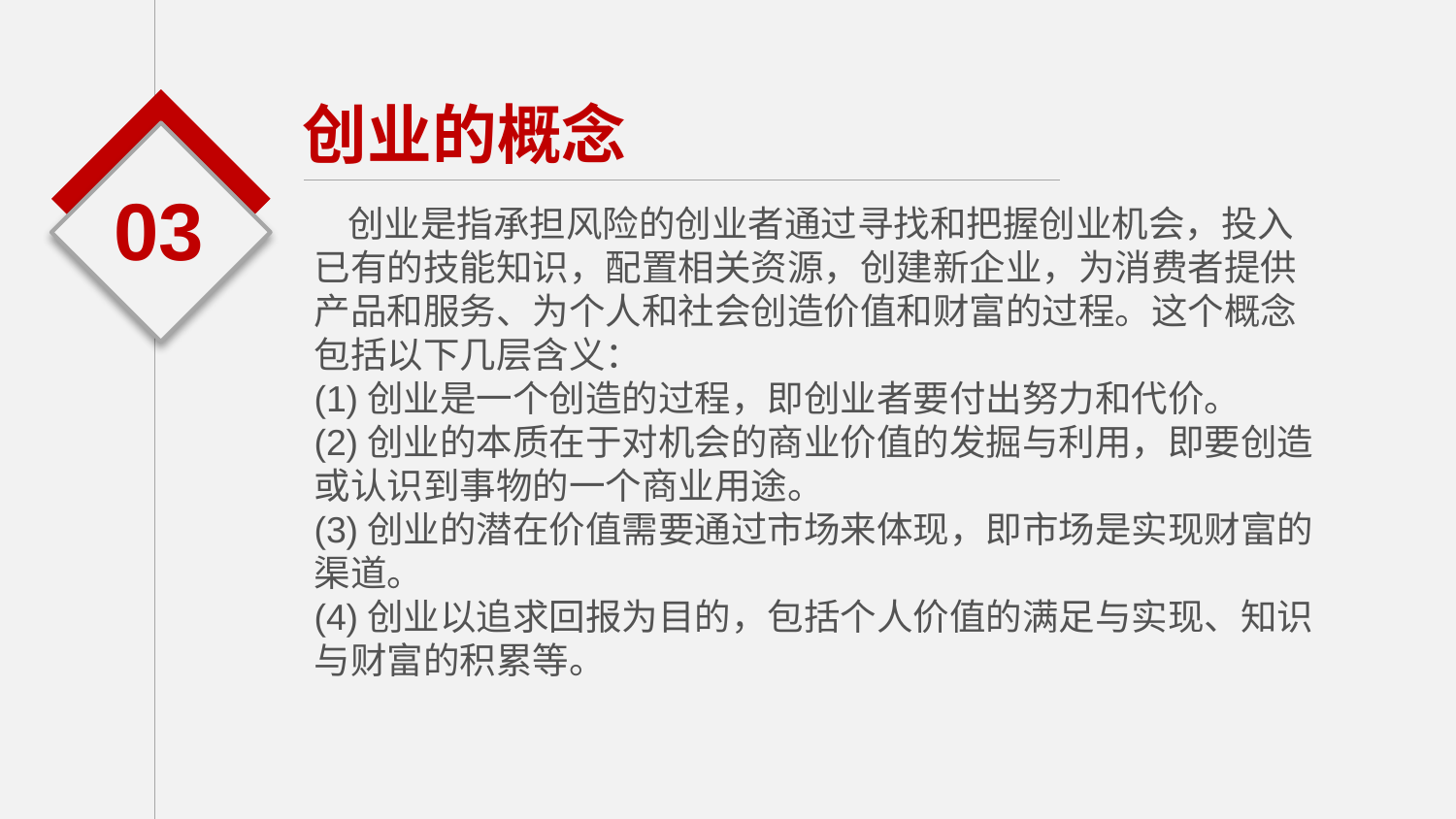

创业的概念

03
   创业是指承担风险的创业者通过寻找和把握创业机会，投入已有的技能知识，配置相关资源，创建新企业，为消费者提供产品和服务、为个人和社会创造价值和财富的过程。这个概念包括以下几层含义：
(1)创业是一个创造的过程，即创业者要付出努力和代价。
(2)创业的本质在于对机会的商业价值的发掘与利用，即要创造或认识到事物的一个商业用途。
(3)创业的潜在价值需要通过市场来体现，即市场是实现财富的渠道。
(4)创业以追求回报为目的，包括个人价值的满足与实现、知识与财富的积累等。